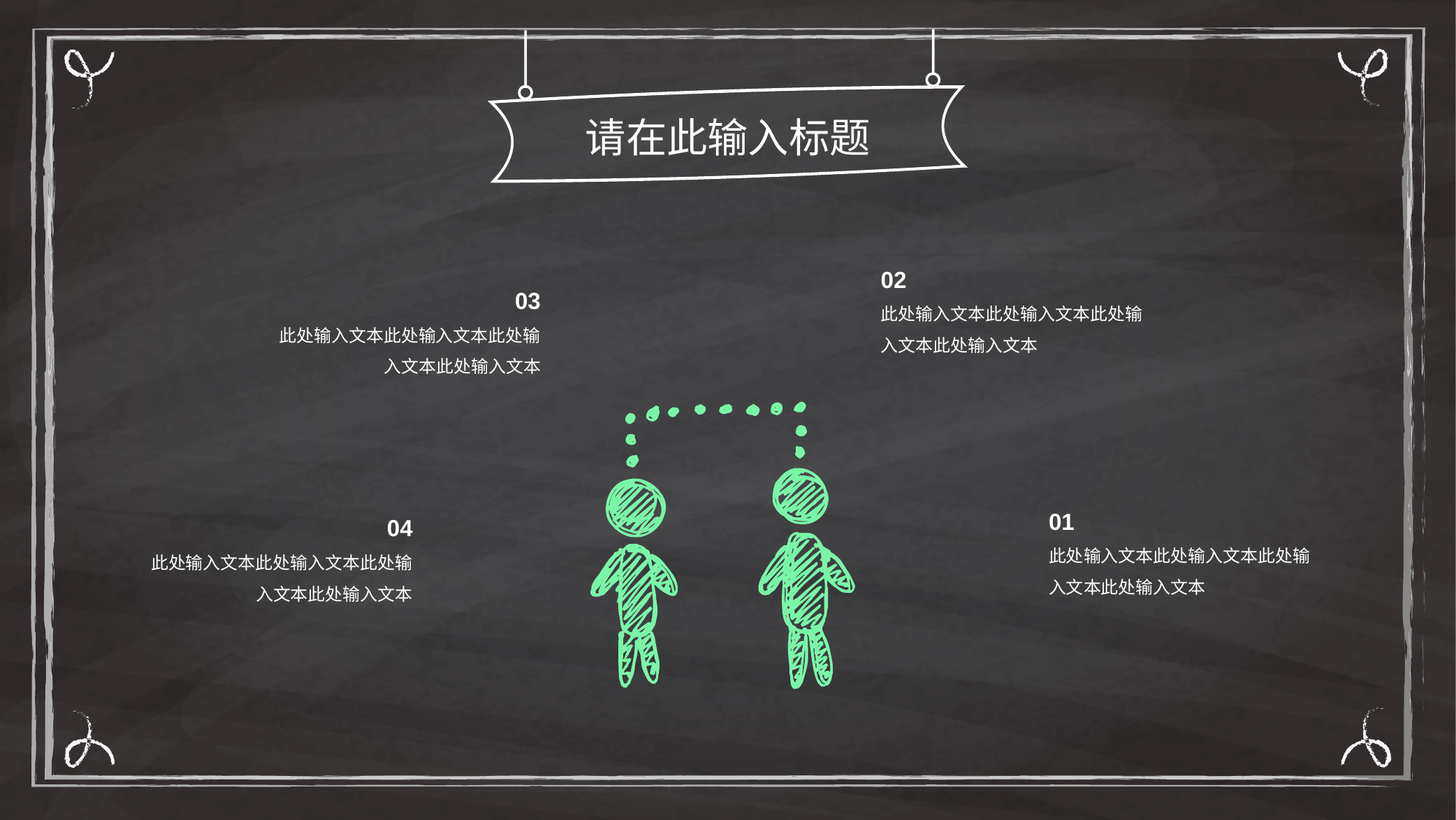

请在此输入标题
02
此处输入文本此处输入文本此处输入文本此处输入文本
03
此处输入文本此处输入文本此处输入文本此处输入文本

01
此处输入文本此处输入文本此处输入文本此处输入文本
04
此处输入文本此处输入文本此处输入文本此处输入文本